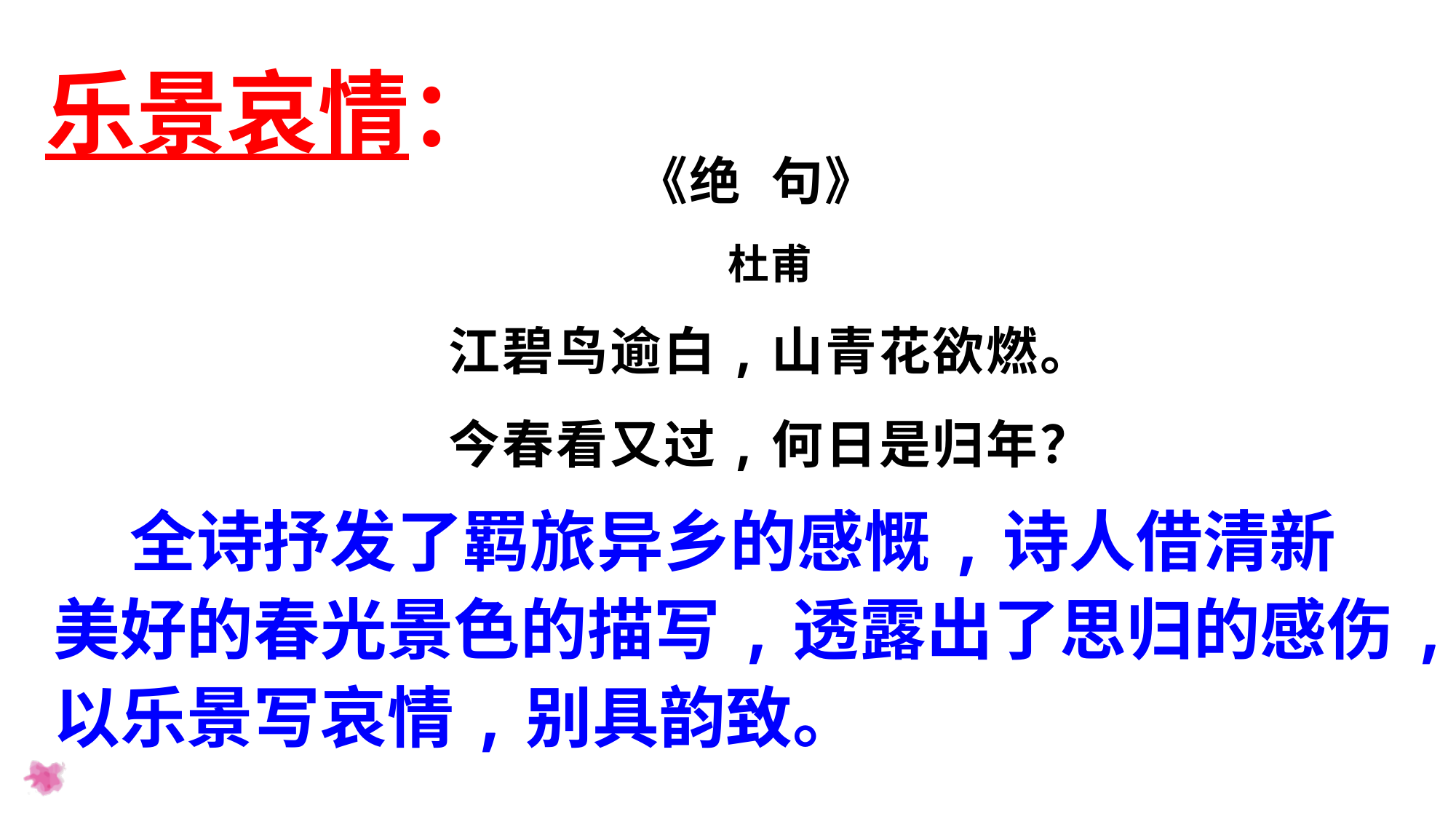

乐景哀情：
《绝  句》
杜甫
江碧鸟逾白,山青花欲燃。
今春看又过,何日是归年？
    全诗抒发了羁旅异乡的感慨,诗人借清新美好的春光景色的描写,透露出了思归的感伤,以乐景写哀情,别具韵致。